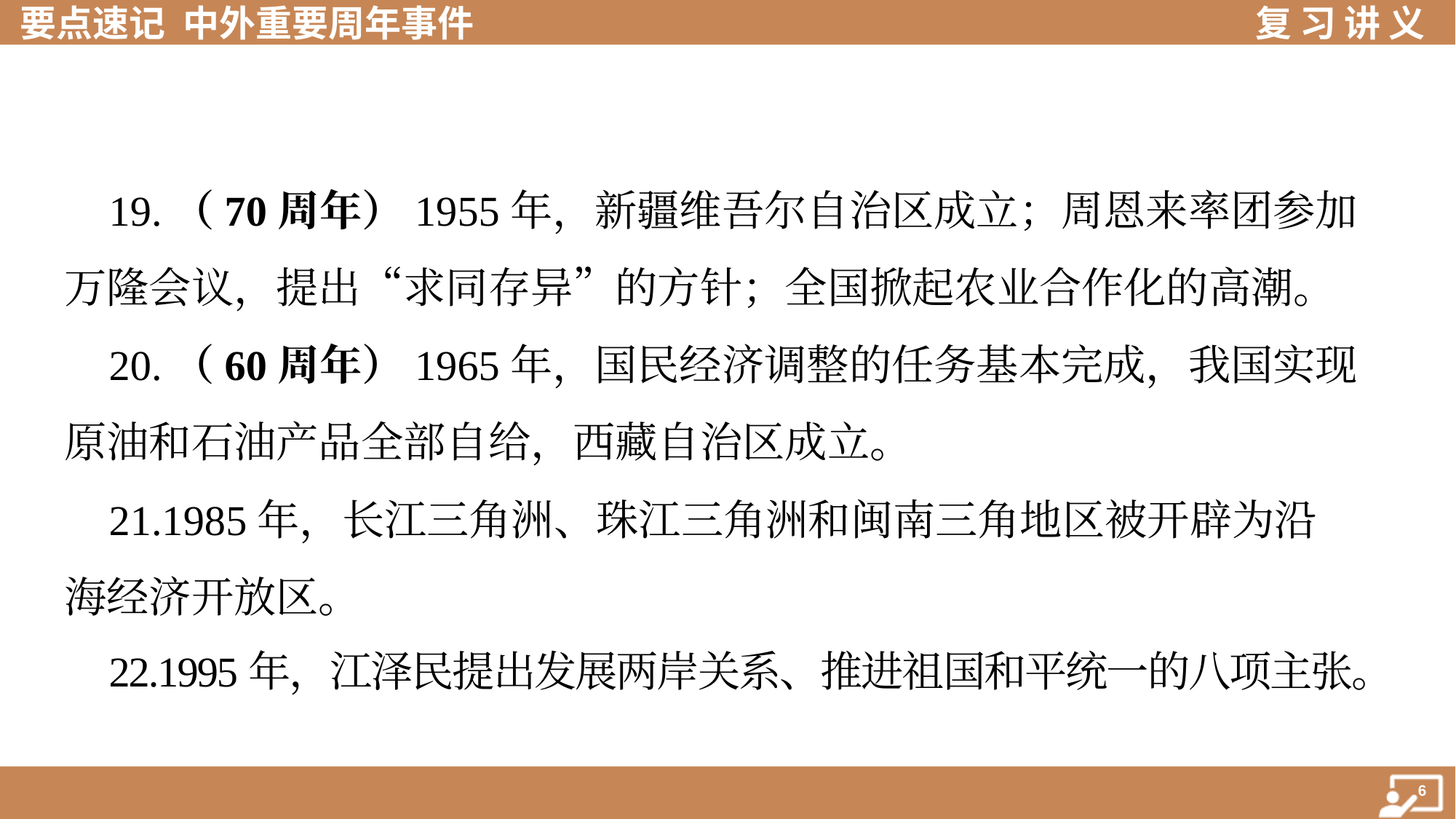

19.（70周年）1955年，新疆维吾尔自治区成立；周恩来率团参加
万隆会议，提出“求同存异”的方针；全国掀起农业合作化的高潮。
    20.（60周年）1965年，国民经济调整的任务基本完成，我国实现
原油和石油产品全部自给，西藏自治区成立。
    21.1985年，长江三角洲、珠江三角洲和闽南三角地区被开辟为沿
海经济开放区。
    22.1995年，江泽民提出发展两岸关系、推进祖国和平统一的八项主张。